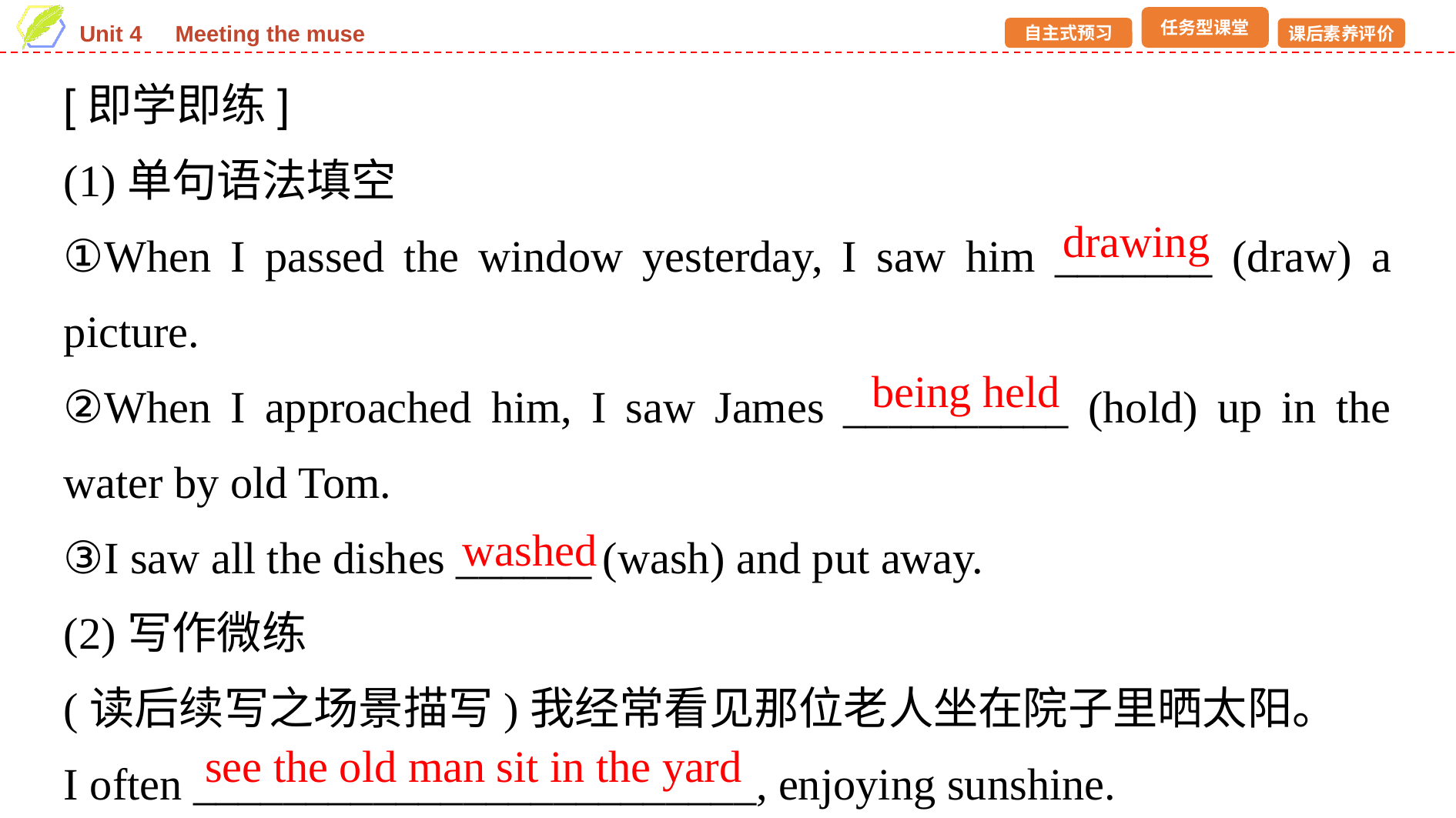

[即学即练]
(1)单句语法填空
①When I passed the window yesterday, I saw him _______ (draw) a picture.
②When I approached him, I saw James __________ (hold) up in the water by old Tom.
③I saw all the dishes ______ (wash) and put away.
(2)写作微练
(读后续写之场景描写)我经常看见那位老人坐在院子里晒太阳。
I often _________________________, enjoying sunshine.
drawing
being held
washed
see the old man sit in the yard